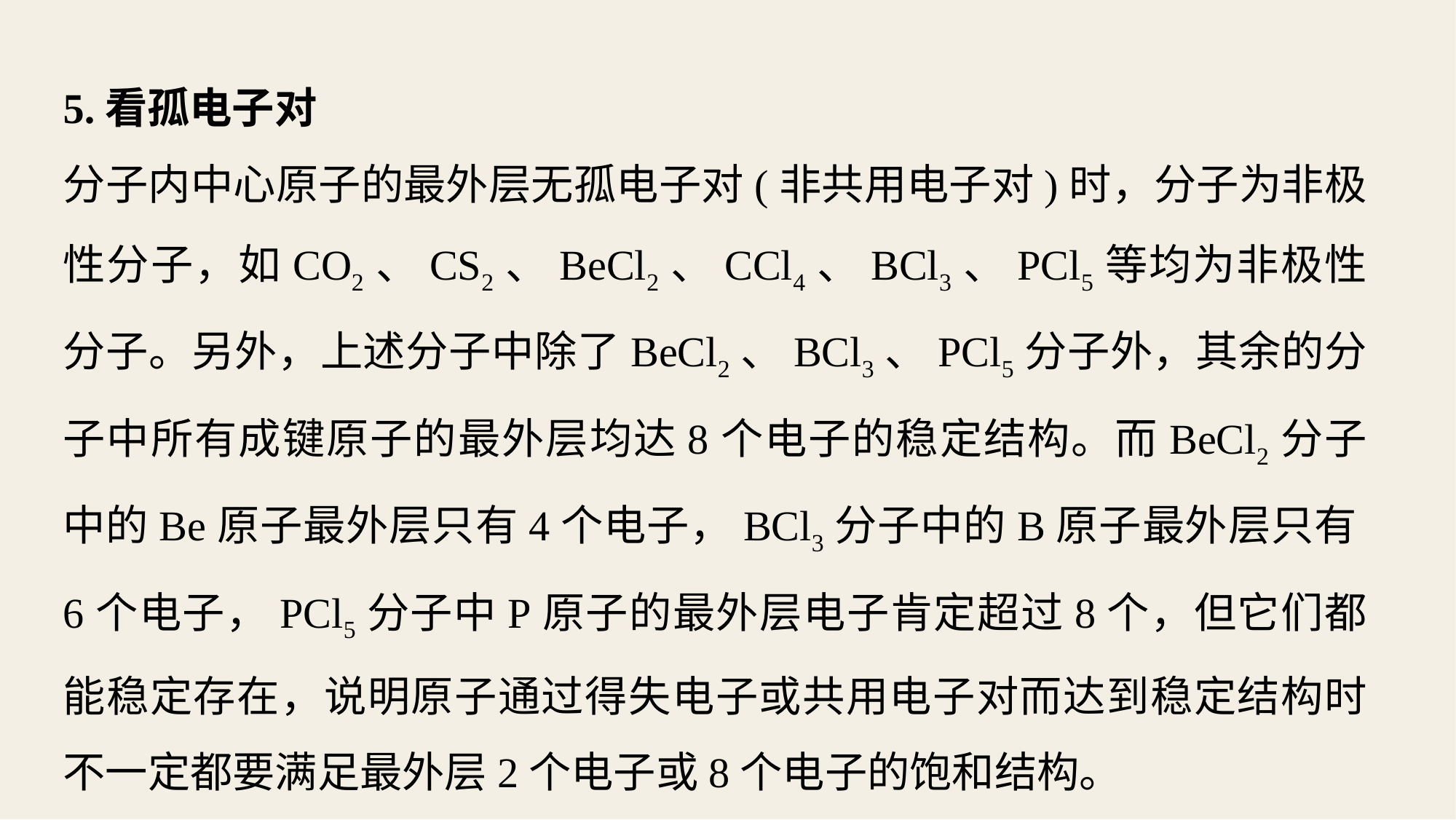

5.看孤电子对
分子内中心原子的最外层无孤电子对(非共用电子对)时，分子为非极性分子，如CO2、CS2、BeCl2、CCl4、BCl3、PCl5等均为非极性分子。另外，上述分子中除了BeCl2、BCl3、PCl5分子外，其余的分子中所有成键原子的最外层均达8个电子的稳定结构。而BeCl2分子中的Be原子最外层只有4个电子，BCl3分子中的B原子最外层只有6个电子，PCl5分子中P原子的最外层电子肯定超过8个，但它们都能稳定存在，说明原子通过得失电子或共用电子对而达到稳定结构时不一定都要满足最外层2个电子或8个电子的饱和结构。